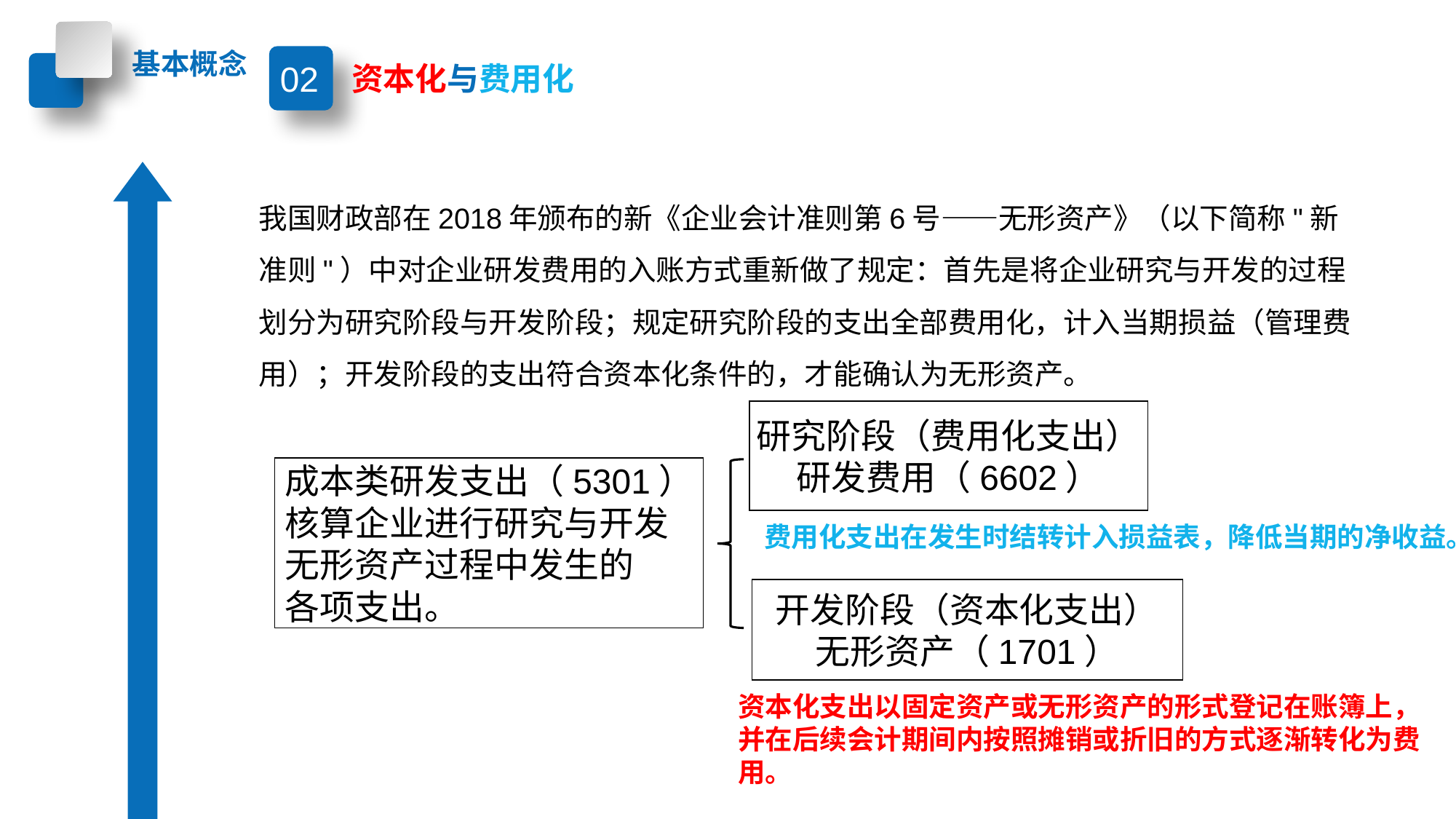

基本概念

02

资本化与费用化

我国财政部在2018年颁布的新《企业会计准则第6号——无形资产》（以下简称"新准则"）中对企业研发费用的入账方式重新做了规定：首先是将企业研究与开发的过程划分为研究阶段与开发阶段；规定研究阶段的支出全部费用化，计入当期损益（管理费用）；开发阶段的支出符合资本化条件的，才能确认为无形资产。
研究阶段（费用化支出）
研发费用（6602）
成本类研发支出（5301）
核算企业进行研究与开发
无形资产过程中发生的
各项支出。

费用化支出在发生时结转计入损益表，降低当期的净收益。
开发阶段（资本化支出）
无形资产（1701）
资本化支出以固定资产或无形资产的形式登记在账簿上，并在后续会计期间内按照摊销或折旧的方式逐渐转化为费用。